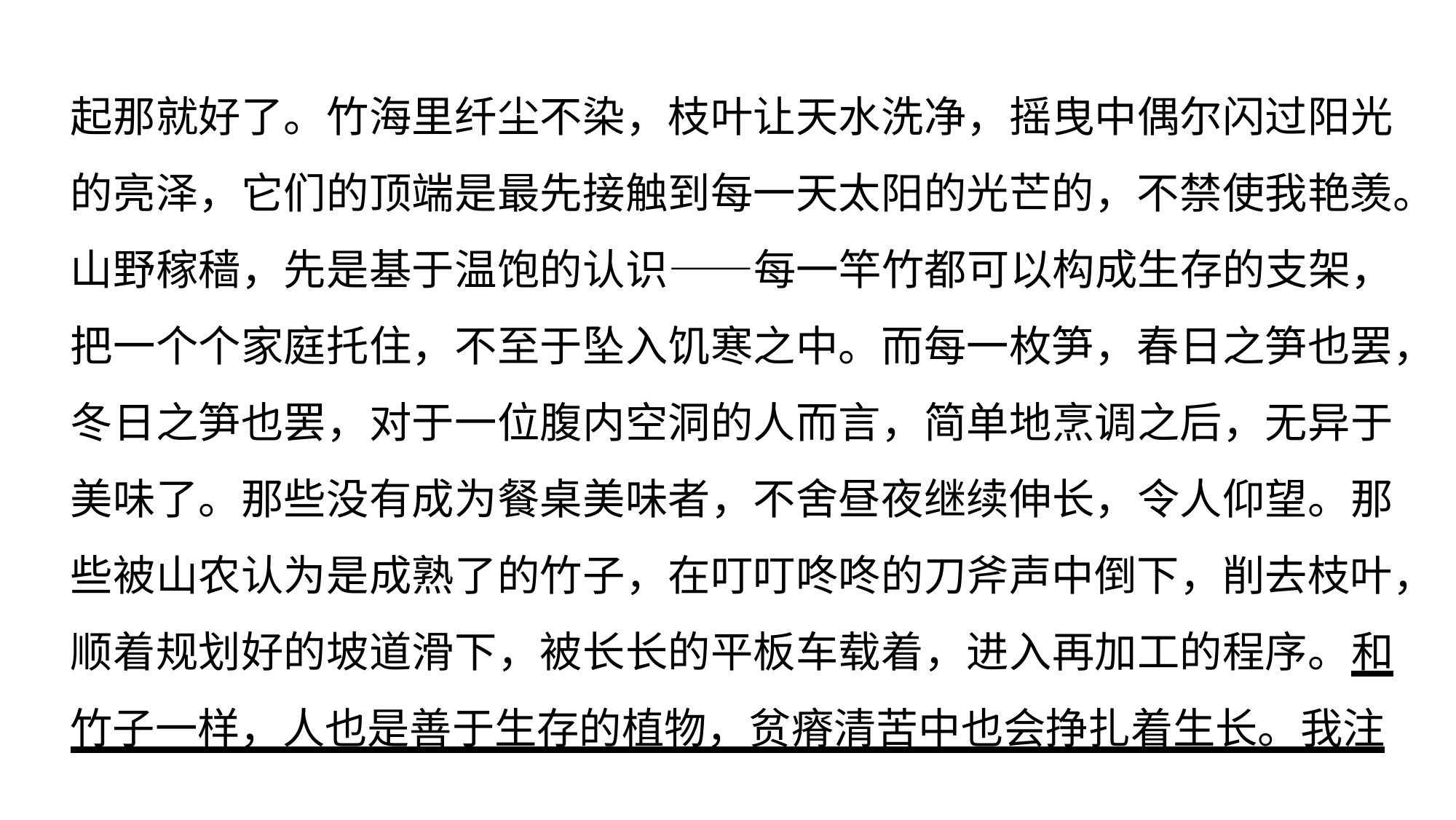

起那就好了。竹海里纤尘不染，枝叶让天水洗净，摇曳中偶尔闪过阳光的亮泽，它们的顶端是最先接触到每一天太阳的光芒的，不禁使我艳羡。山野稼穑，先是基于温饱的认识——每一竿竹都可以构成生存的支架，把一个个家庭托住，不至于坠入饥寒之中。而每一枚笋，春日之笋也罢，冬日之笋也罢，对于一位腹内空洞的人而言，简单地烹调之后，无异于美味了。那些没有成为餐桌美味者，不舍昼夜继续伸长，令人仰望。那些被山农认为是成熟了的竹子，在叮叮咚咚的刀斧声中倒下，削去枝叶，顺着规划好的坡道滑下，被长长的平板车载着，进入再加工的程序。和竹子一样，人也是善于生存的植物，贫瘠清苦中也会挣扎着生长。我注